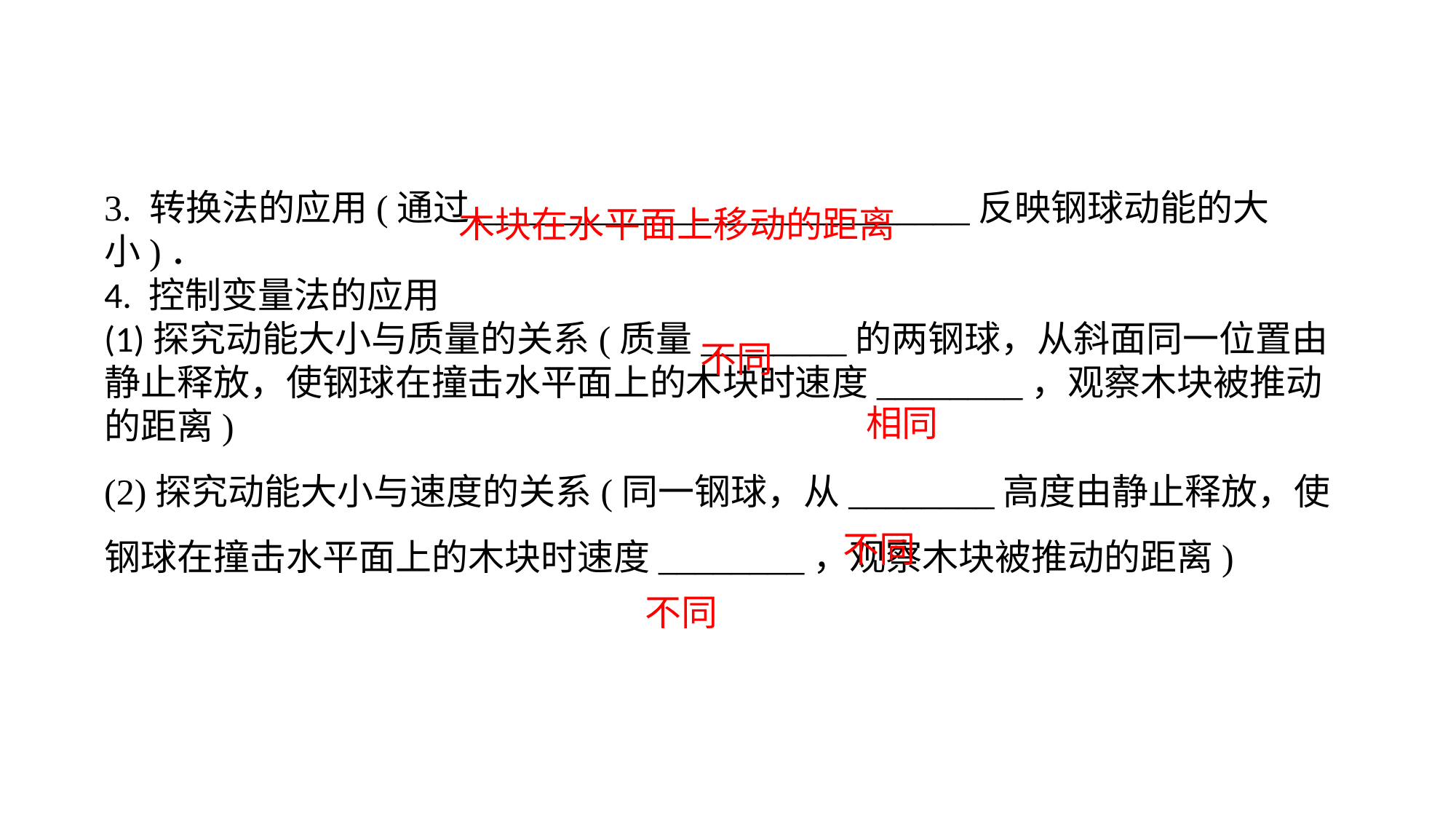

3. 转换法的应用(通过___________________________反映钢球动能的大小)．4. 控制变量法的应用(1)探究动能大小与质量的关系(质量________的两钢球，从斜面同一位置由静止释放，使钢球在撞击水平面上的木块时速度________，观察木块被推动的距离)(2)探究动能大小与速度的关系(同一钢球，从________高度由静止释放，使钢球在撞击水平面上的木块时速度________，观察木块被推动的距离)
木块在水平面上移动的距离
不同
相同
不同
不同